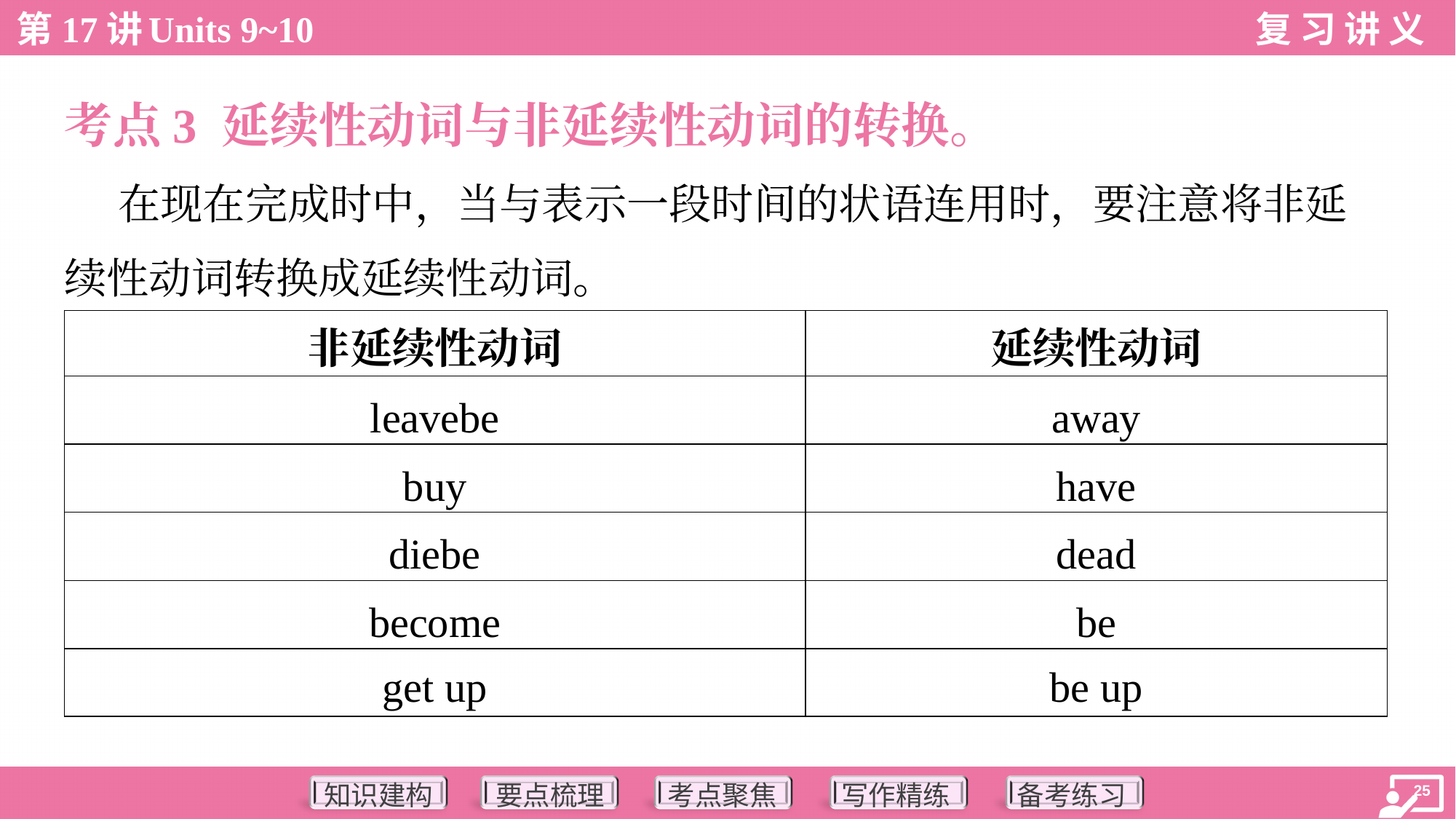

考点3 延续性动词与非延续性动词的转换。
    在现在完成时中，当与表示一段时间的状语连用时，要注意将非延
续性动词转换成延续性动词。
| 非延续性动词 | 延续性动词 |
| --- | --- |
| leavebe | away |
| buy | have |
| diebe | dead |
| become | be |
| get up | be up |